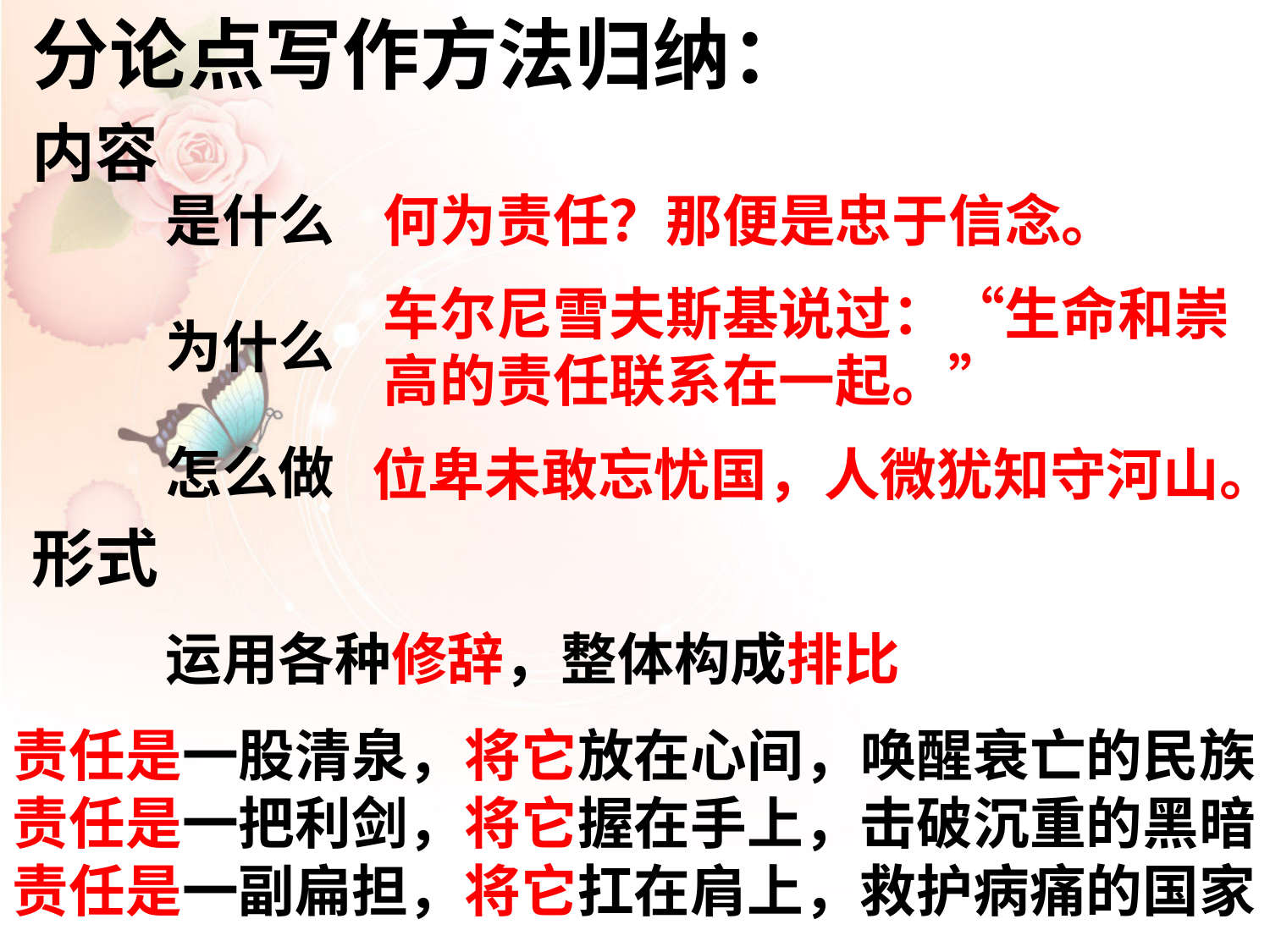

分论点写作方法归纳：
内容
是什么
何为责任？那便是忠于信念。
车尔尼雪夫斯基说过：“生命和崇高的责任联系在一起。”
为什么
怎么做
位卑未敢忘忧国，人微犹知守河山。
形式
运用各种修辞，整体构成排比
责任是一股清泉，将它放在心间，唤醒衰亡的民族
责任是一把利剑，将它握在手上，击破沉重的黑暗
责任是一副扁担，将它扛在肩上，救护病痛的国家